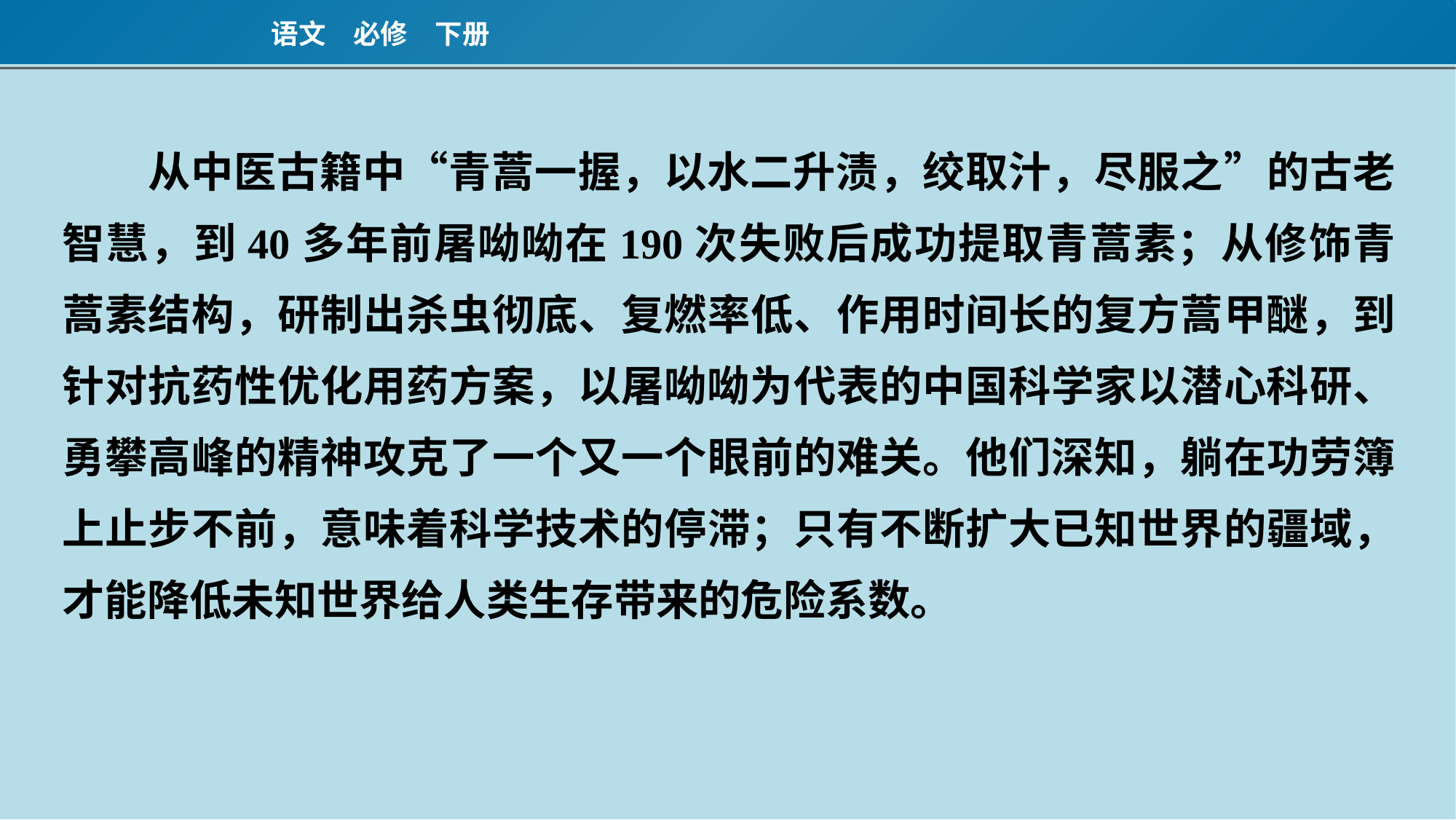

从中医古籍中“青蒿一握，以水二升渍，绞取汁，尽服之”的古老智慧，到40多年前屠呦呦在190次失败后成功提取青蒿素；从修饰青蒿素结构，研制出杀虫彻底、复燃率低、作用时间长的复方蒿甲醚，到针对抗药性优化用药方案，以屠呦呦为代表的中国科学家以潜心科研、勇攀高峰的精神攻克了一个又一个眼前的难关。他们深知，躺在功劳簿上止步不前，意味着科学技术的停滞；只有不断扩大已知世界的疆域，才能降低未知世界给人类生存带来的危险系数。